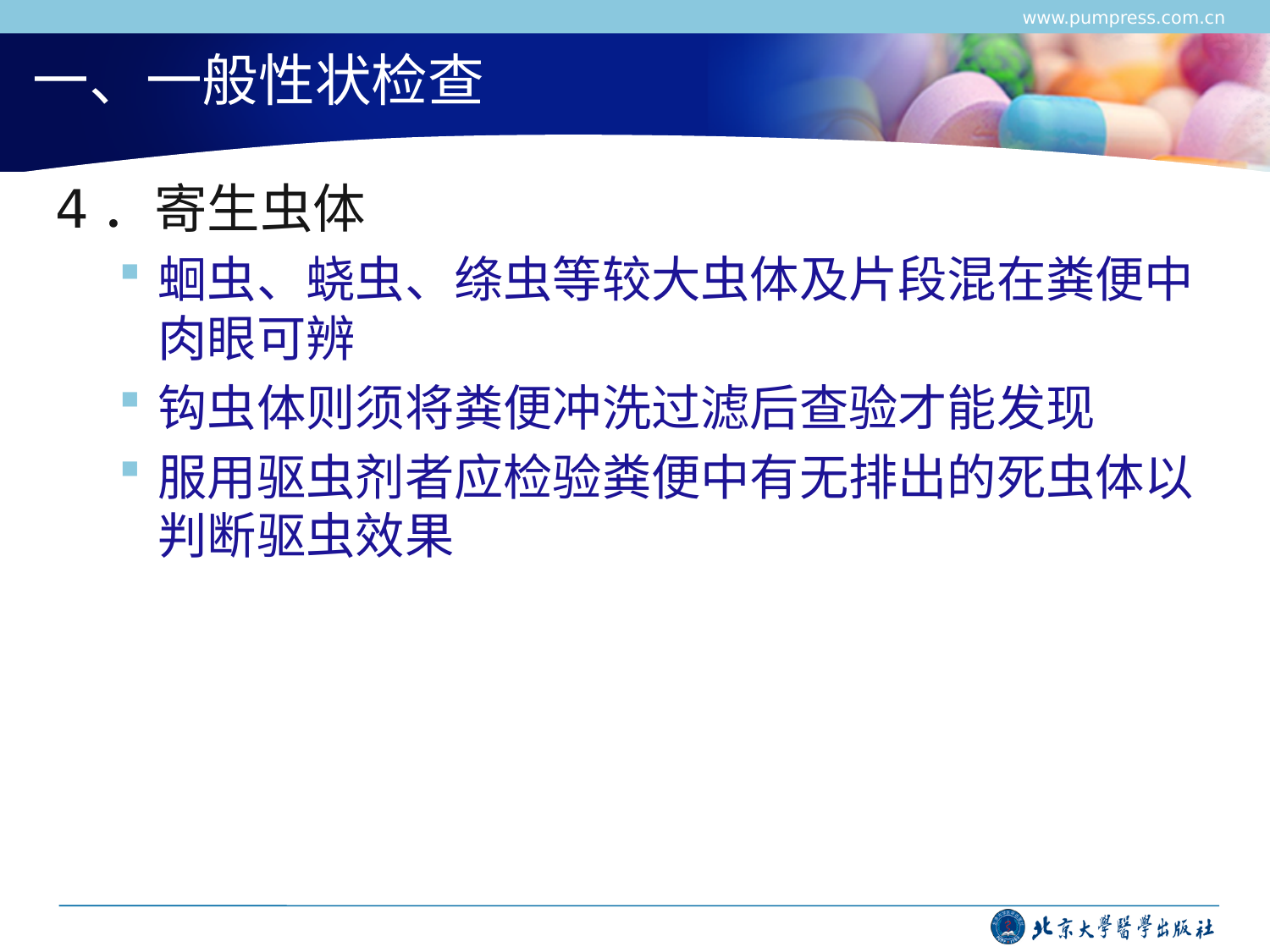

www.pumpress.com.cn
# 一、一般性状检查
4．寄生虫体
蛔虫、蛲虫、绦虫等较大虫体及片段混在粪便中肉眼可辨
钩虫体则须将粪便冲洗过滤后查验才能发现
服用驱虫剂者应检验粪便中有无排出的死虫体以判断驱虫效果